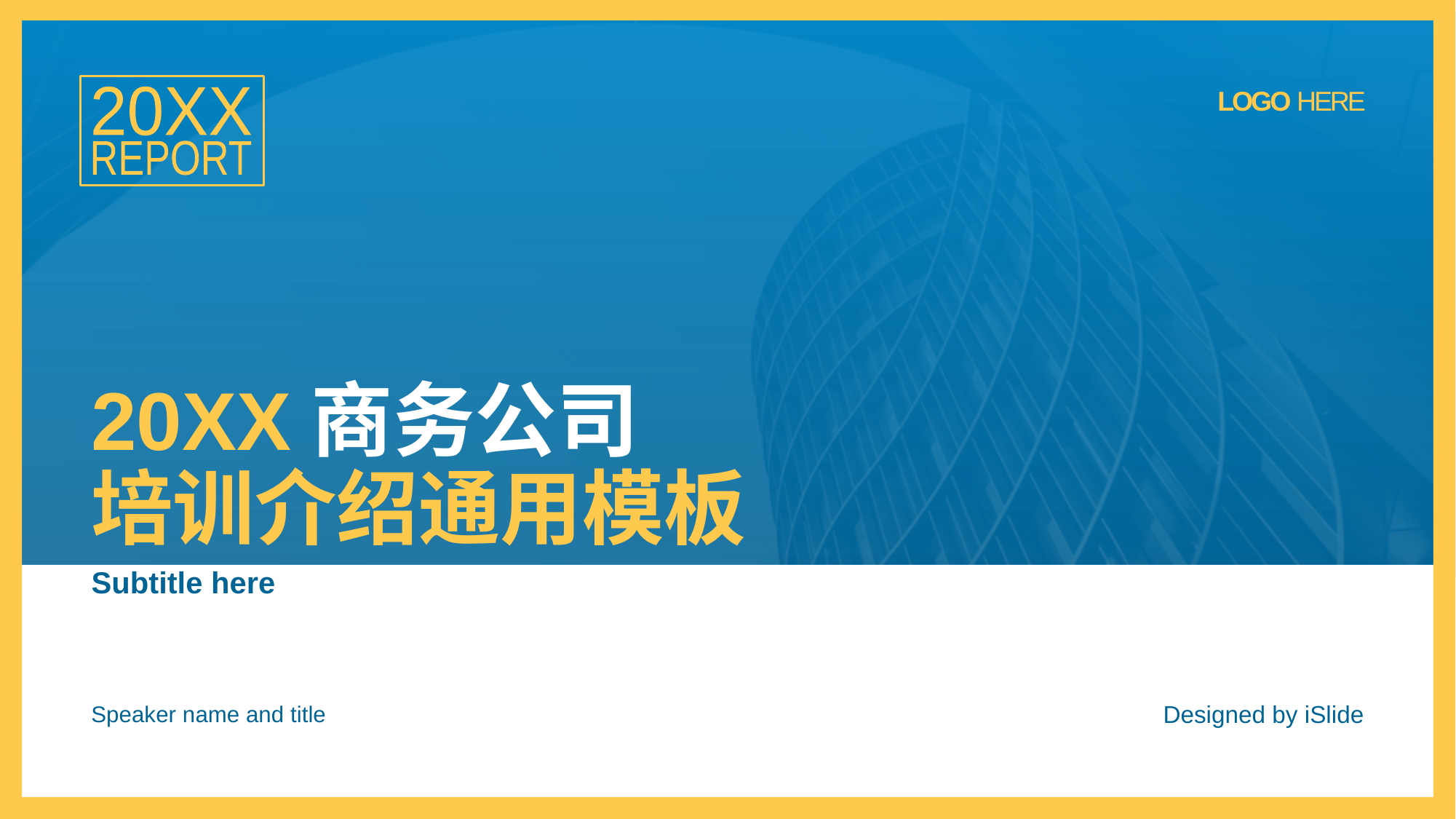

20XX
REPORT
LOGO HERE
# 20XX商务公司 培训介绍通用模板
Subtitle here
Speaker name and title
Designed by iSlide